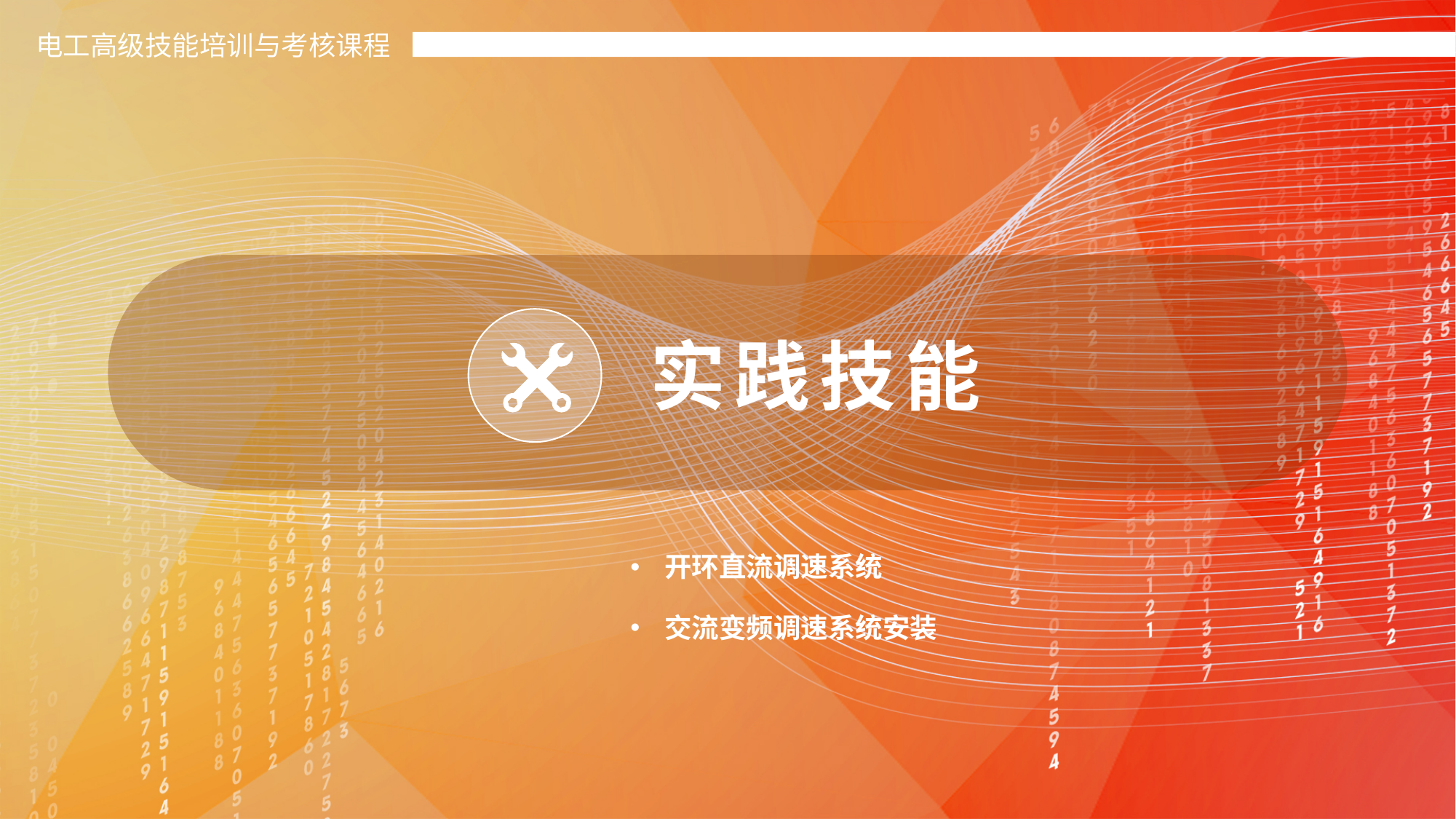

电工高级技能培训与考核课程

实践技能
开环直流调速系统
交流变频调速系统安装